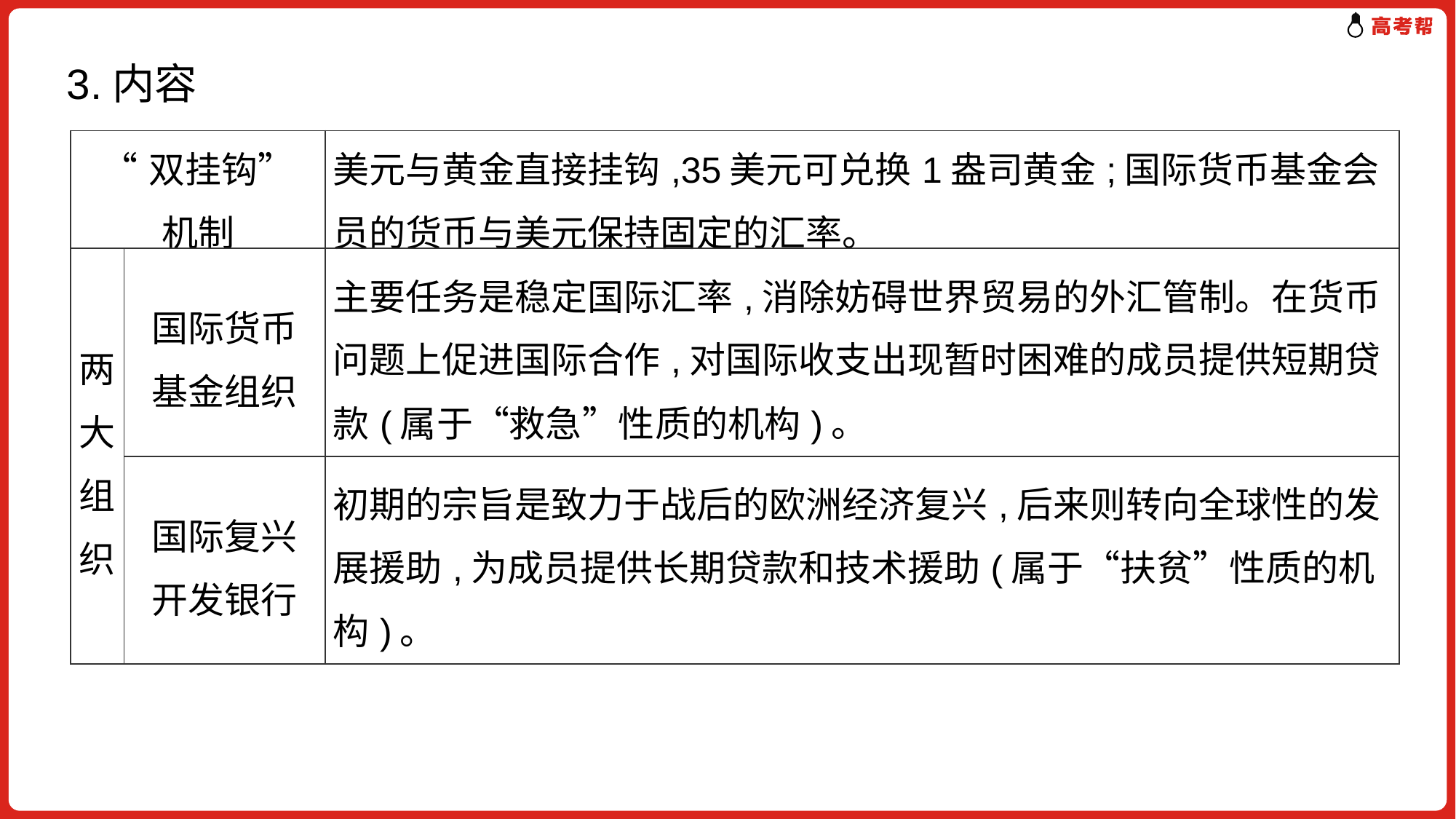

3.内容
| “双挂钩” 机制 |  | 美元与黄金直接挂钩,35美元可兑换1盎司黄金;国际货币基金会员的货币与美元保持固定的汇率。 |
| --- | --- | --- |
| 两大组织 | 国际货币 基金组织 | 主要任务是稳定国际汇率,消除妨碍世界贸易的外汇管制。在货币问题上促进国际合作,对国际收支出现暂时困难的成员提供短期贷款(属于“救急”性质的机构)。 |
|  | 国际复兴 开发银行 | 初期的宗旨是致力于战后的欧洲经济复兴,后来则转向全球性的发展援助,为成员提供长期贷款和技术援助(属于“扶贫”性质的机构)。 |